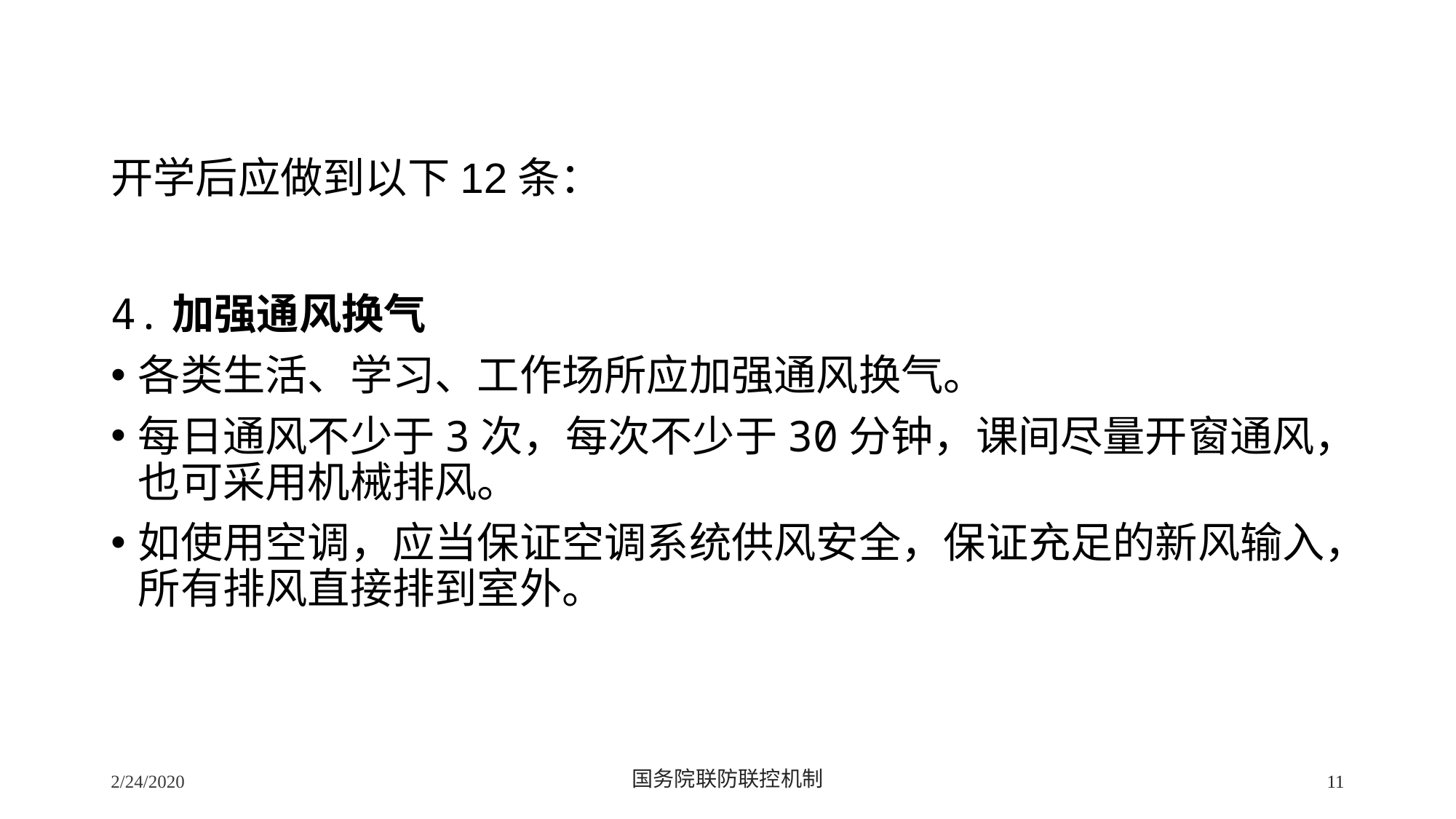

开学后应做到以下12条：

4.加强通风换气
各类生活、学习、工作场所应加强通风换气。
每日通风不少于3次，每次不少于30分钟，课间尽量开窗通风，也可采用机械排风。
如使用空调，应当保证空调系统供风安全，保证充足的新风输入，所有排风直接排到室外。
2/24/2020
国务院联防联控机制
11